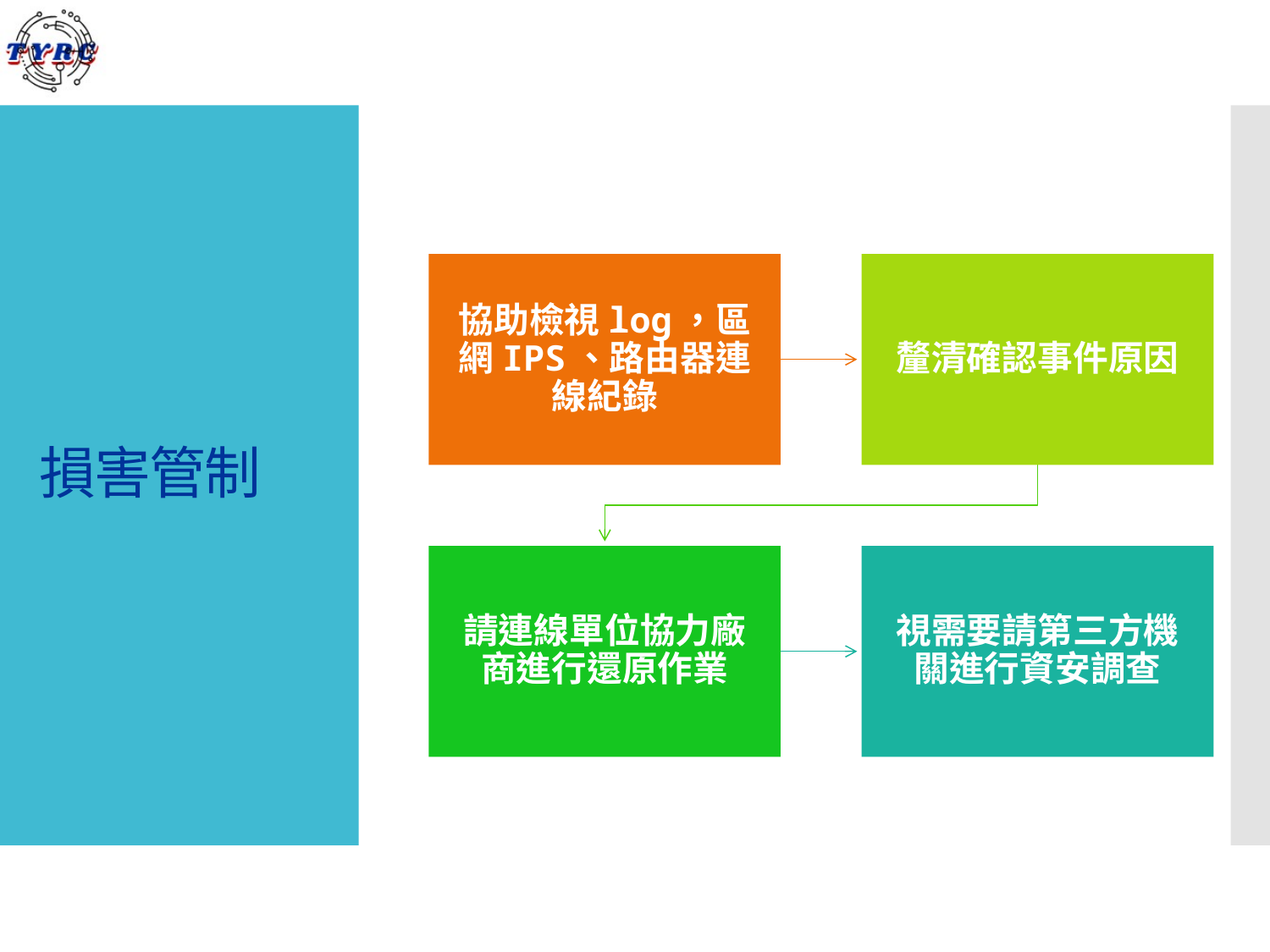

# 損害管制

協助檢視log，區網IPS、路由器連線紀錄

釐清確認事件原因

請連線單位協力廠商進行還原作業
視需要請第三方機關進行資安調查